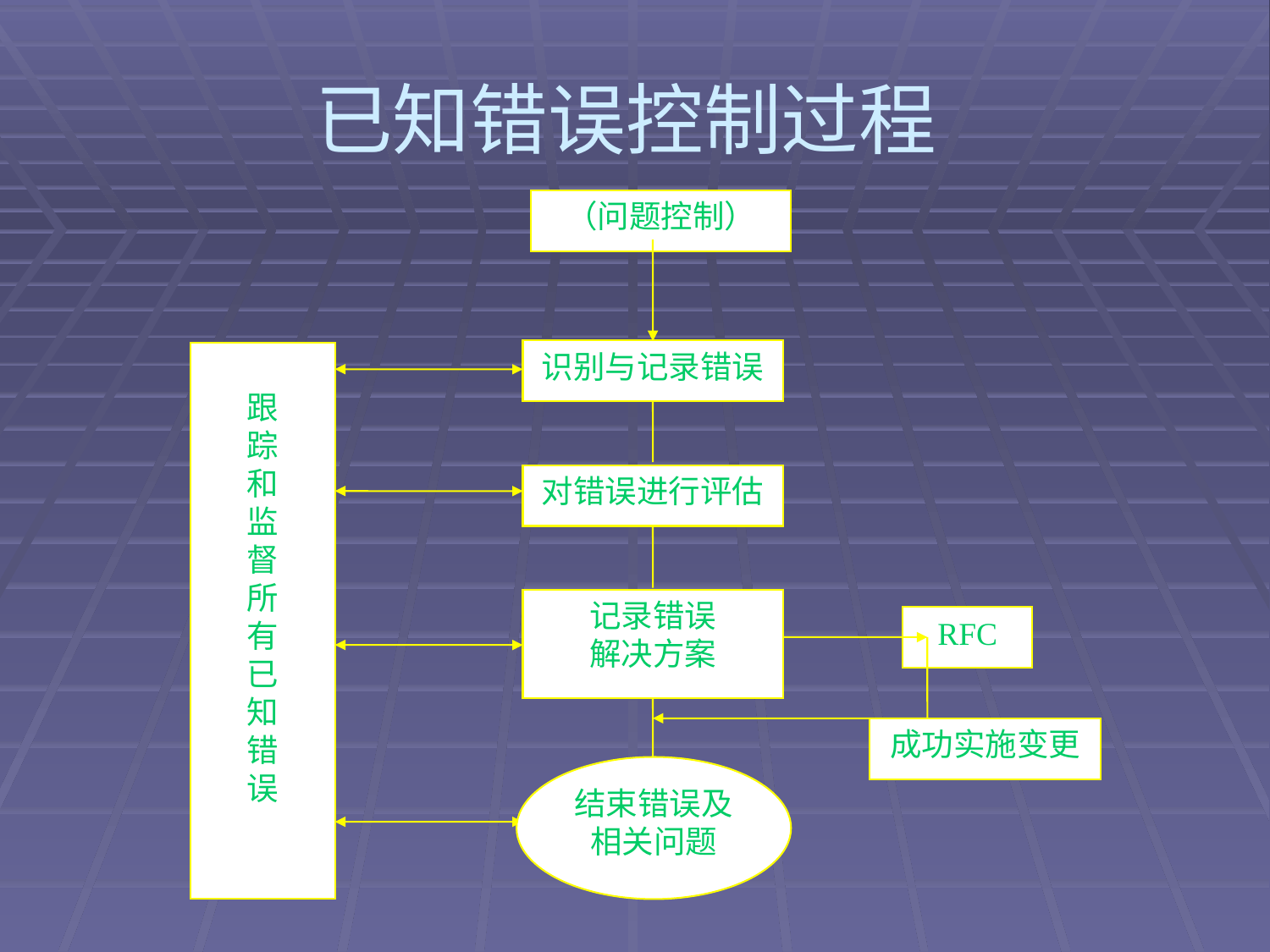

# 已知错误控制过程
（问题控制）

识别与记录错误

跟
踪
和
监
督
所
有
已
知
错
误

对错误进行评估

记录错误
解决方案
RFC

成功实施变更
结束错误及相关问题